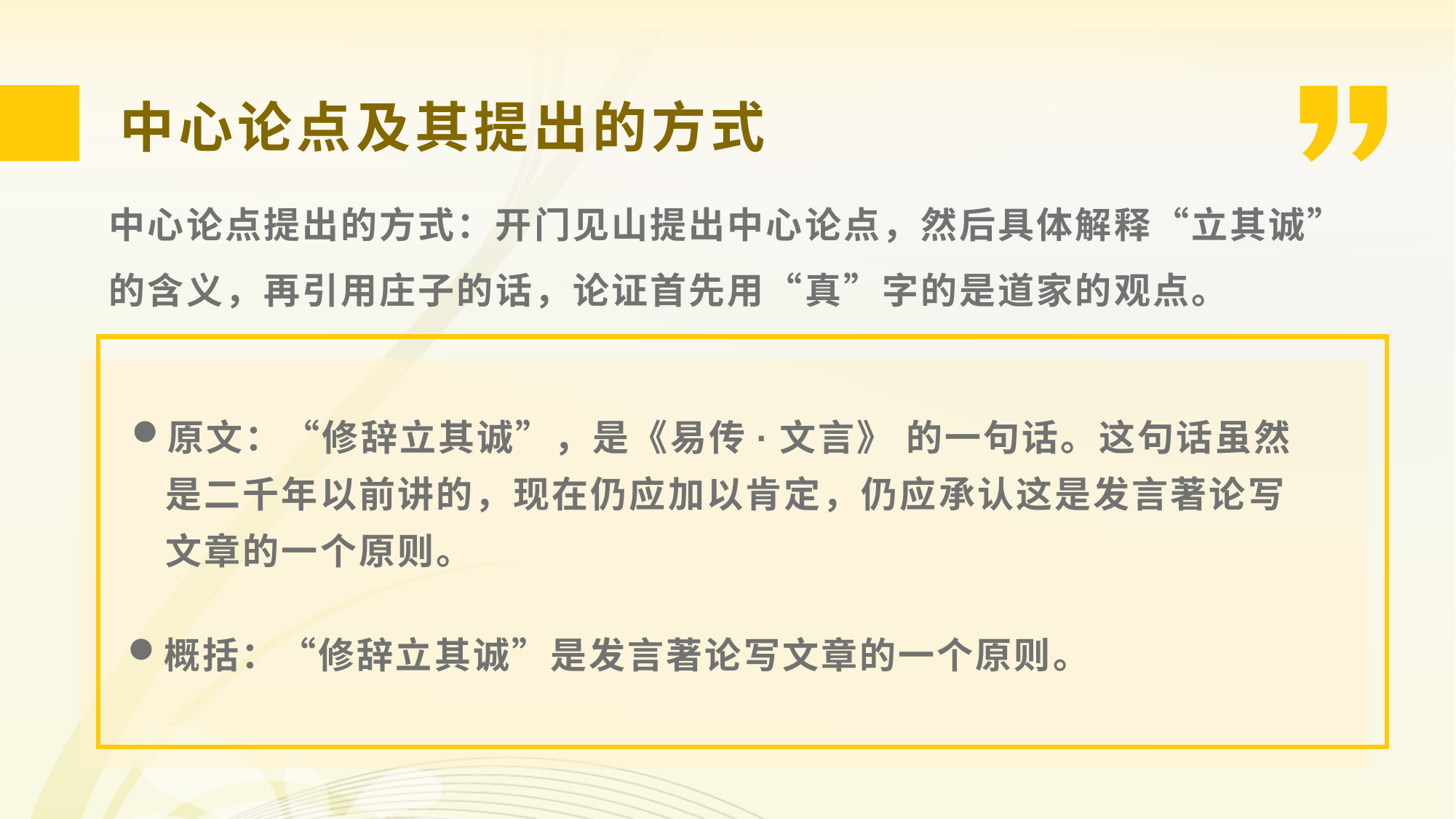

中心论点及其提出的方式
中心论点提出的方式：开门见山提出中心论点，然后具体解释“立其诚”的含义，再引用庄子的话，论证首先用“真”字的是道家的观点。

原文：“修辞立其诚”，是《易传·文言》 的一句话。这句话虽然是二千年以前讲的，现在仍应加以肯定，仍应承认这是发言著论写文章的一个原则。

概括：“修辞立其诚”是发言著论写文章的一个原则。